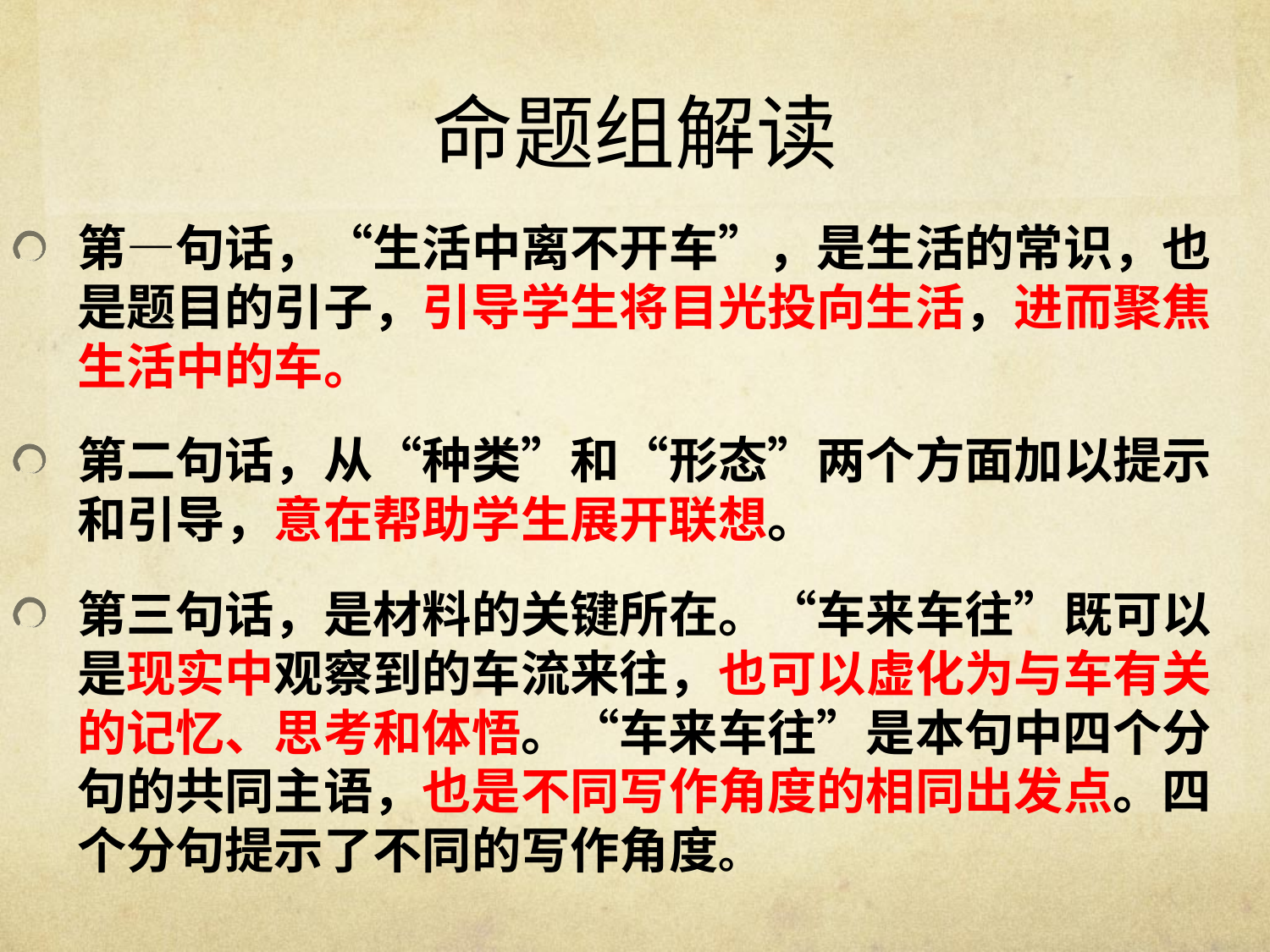

# 命题组解读
第—句话，“生活中离不开车”，是生活的常识，也是题目的引子，引导学生将目光投向生活，进而聚焦生活中的车。
第二句话，从“种类”和“形态”两个方面加以提示和引导，意在帮助学生展开联想。
第三句话，是材料的关键所在。“车来车往”既可以是现实中观察到的车流来往，也可以虚化为与车有关的记忆、思考和体悟。“车来车往”是本句中四个分句的共同主语，也是不同写作角度的相同出发点。四个分句提示了不同的写作角度。